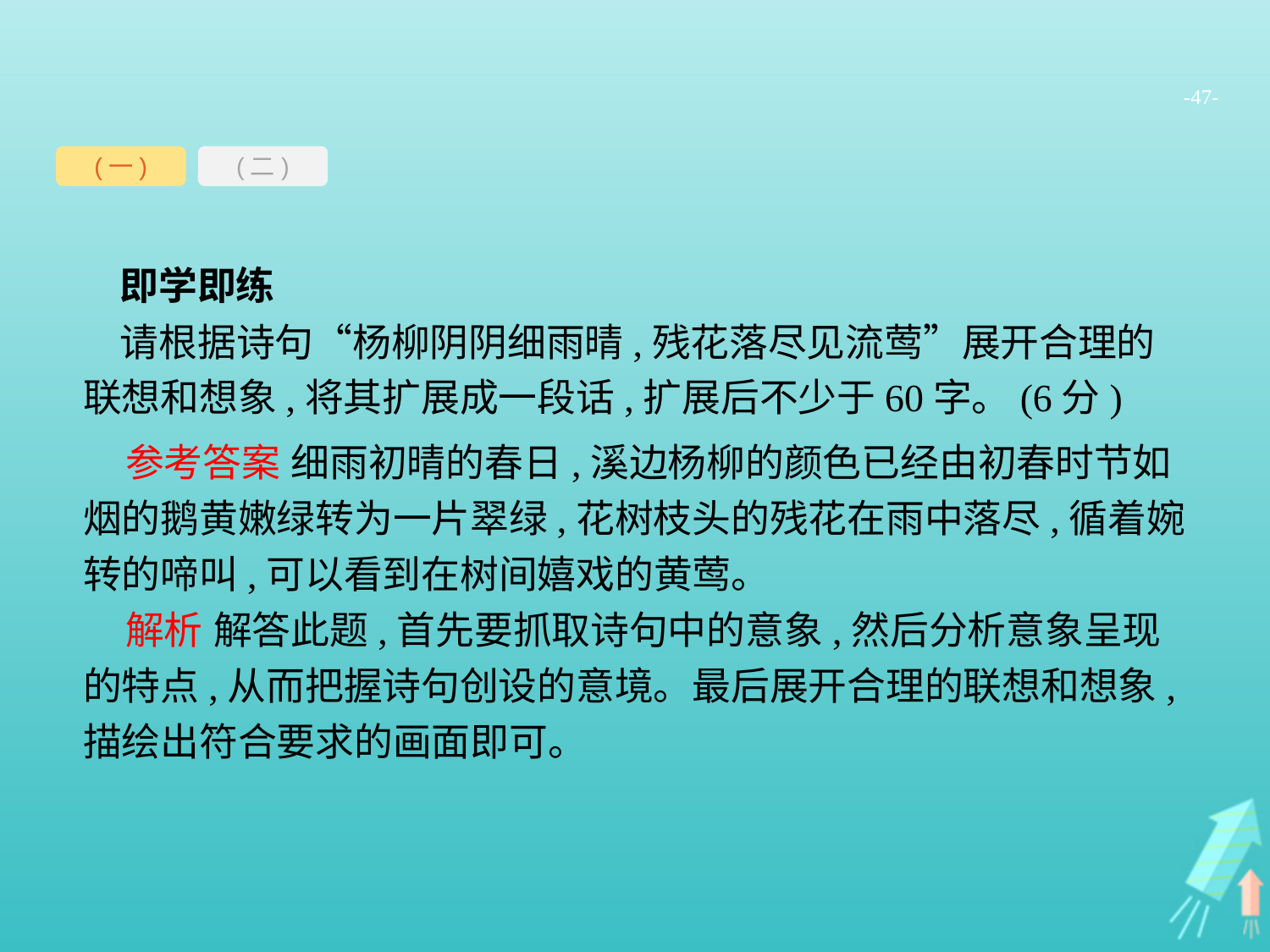

-47-
(一)
(二)
即学即练
请根据诗句“杨柳阴阴细雨晴,残花落尽见流莺”展开合理的联想和想象,将其扩展成一段话,扩展后不少于60字。(6分)
参考答案 细雨初晴的春日,溪边杨柳的颜色已经由初春时节如烟的鹅黄嫩绿转为一片翠绿,花树枝头的残花在雨中落尽,循着婉转的啼叫,可以看到在树间嬉戏的黄莺。
解析 解答此题,首先要抓取诗句中的意象,然后分析意象呈现的特点,从而把握诗句创设的意境。最后展开合理的联想和想象,描绘出符合要求的画面即可。